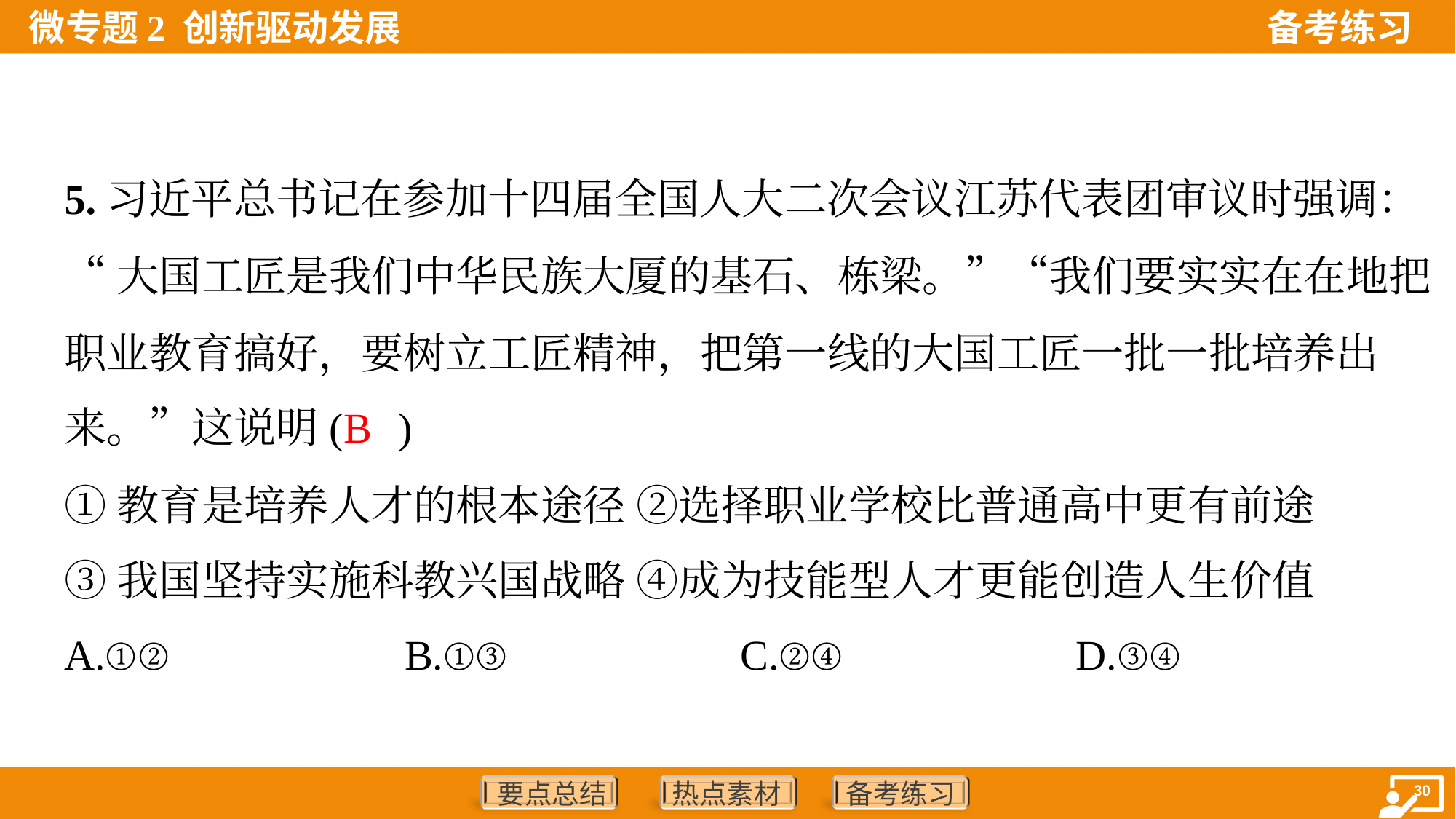

5.习近平总书记在参加十四届全国人大二次会议江苏代表团审议时强调：
“大国工匠是我们中华民族大厦的基石、栋梁。”“我们要实实在在地把
职业教育搞好，要树立工匠精神，把第一线的大国工匠一批一批培养出
来。”这说明(     )
B
①教育是培养人才的根本途径 ②选择职业学校比普通高中更有前途
③我国坚持实施科教兴国战略 ④成为技能型人才更能创造人生价值
A.①②	B.①③	C.②④	D.③④